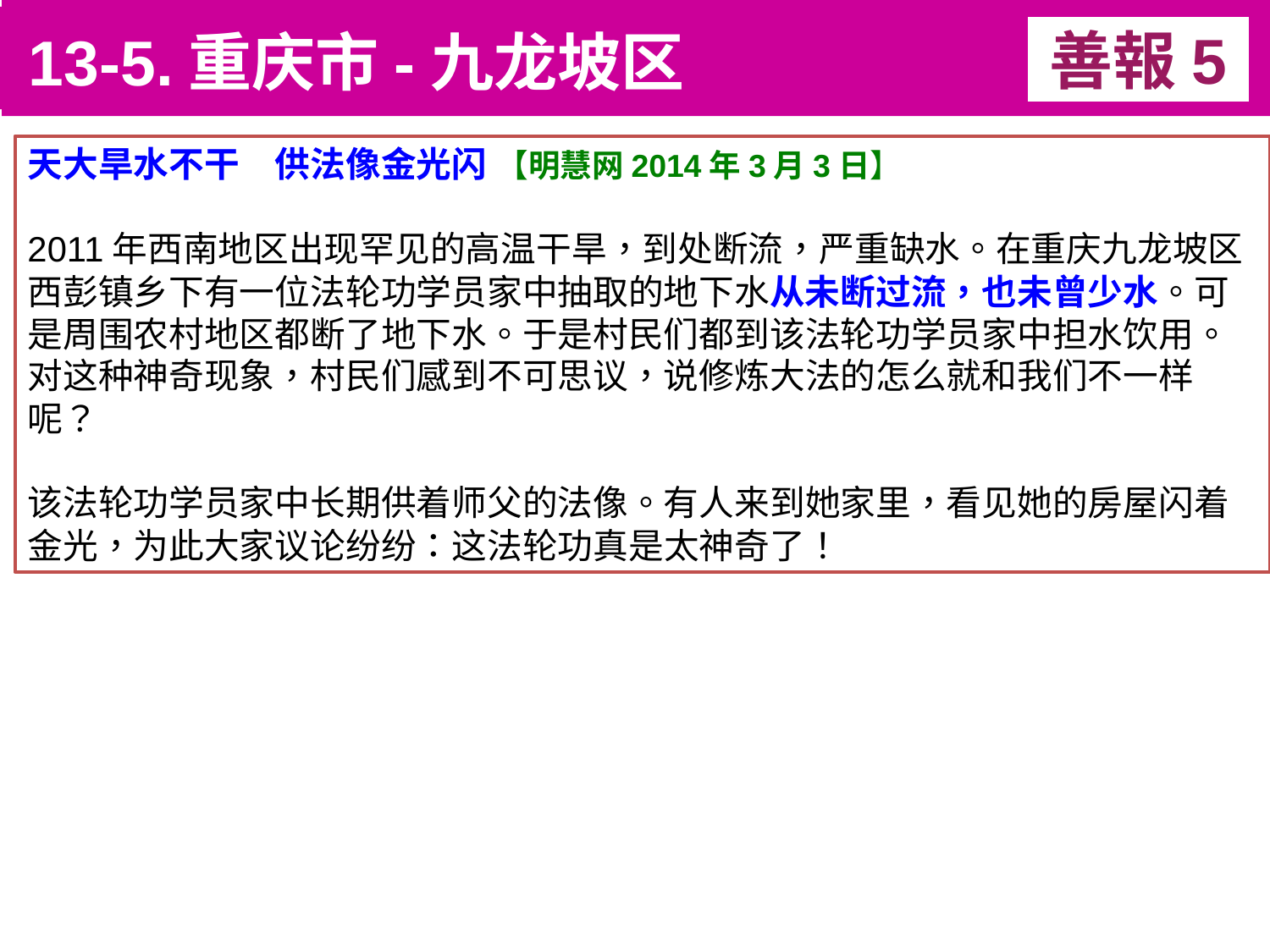

13-5.重庆市-九龙坡区
善報5
11-3. XX市官員惡報實例
天大旱水不干　供法像金光闪 【明慧网2014年3月3日】

2011年西南地区出现罕见的高温干旱，到处断流，严重缺水。在重庆九龙坡区西彭镇乡下有一位法轮功学员家中抽取的地下水从未断过流，也未曾少水。可是周围农村地区都断了地下水。于是村民们都到该法轮功学员家中担水饮用。对这种神奇现象，村民们感到不可思议，说修炼大法的怎么就和我们不一样呢？

该法轮功学员家中长期供着师父的法像。有人来到她家里，看见她的房屋闪着金光，为此大家议论纷纷：这法轮功真是太神奇了！